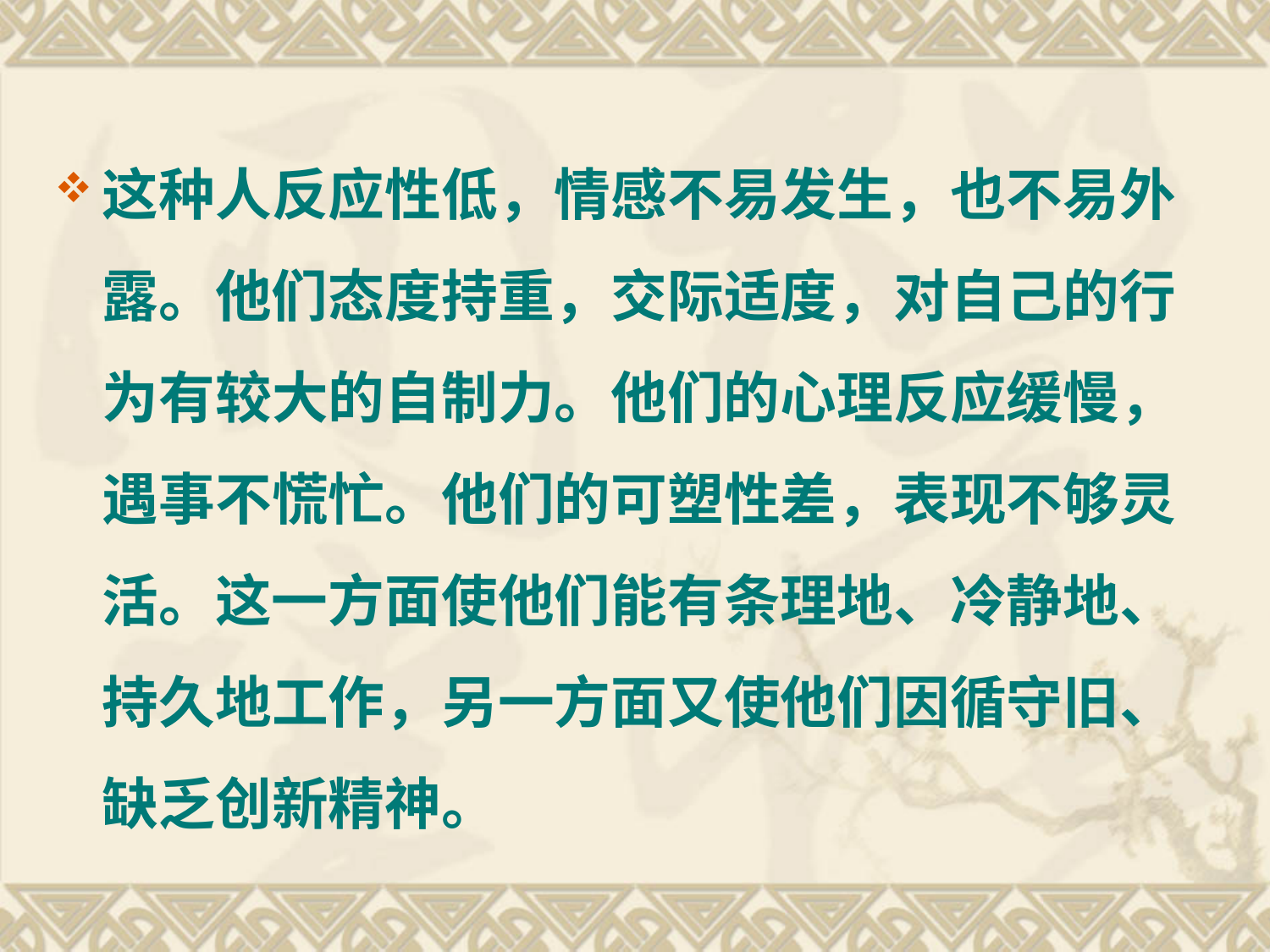

#
这种人反应性低，情感不易发生，也不易外露。他们态度持重，交际适度，对自己的行为有较大的自制力。他们的心理反应缓慢，遇事不慌忙。他们的可塑性差，表现不够灵活。这一方面使他们能有条理地、冷静地、持久地工作，另一方面又使他们因循守旧、缺乏创新精神。